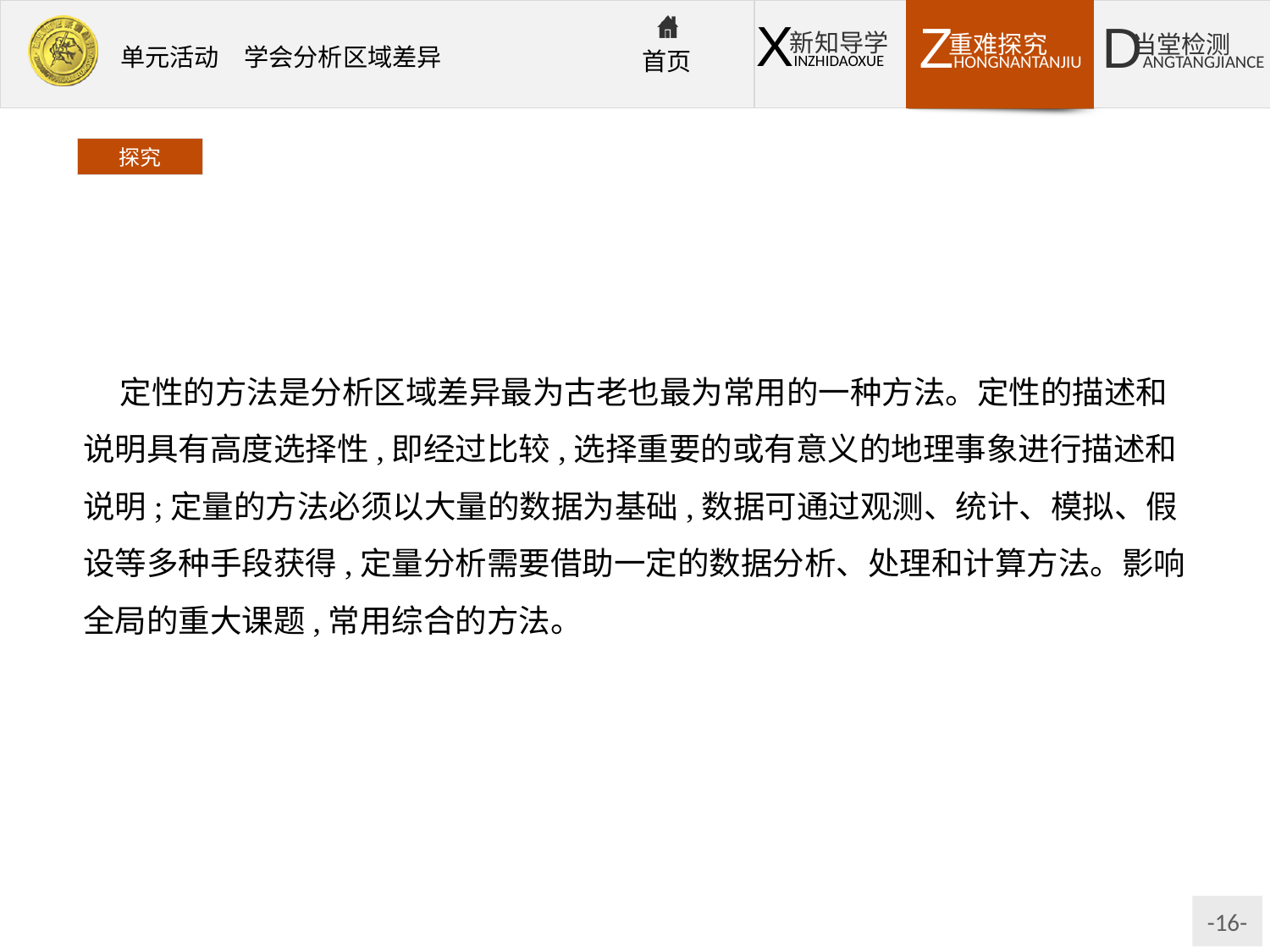

探究
定性的方法是分析区域差异最为古老也最为常用的一种方法。定性的描述和说明具有高度选择性,即经过比较,选择重要的或有意义的地理事象进行描述和说明;定量的方法必须以大量的数据为基础,数据可通过观测、统计、模拟、假设等多种手段获得,定量分析需要借助一定的数据分析、处理和计算方法。影响全局的重大课题,常用综合的方法。